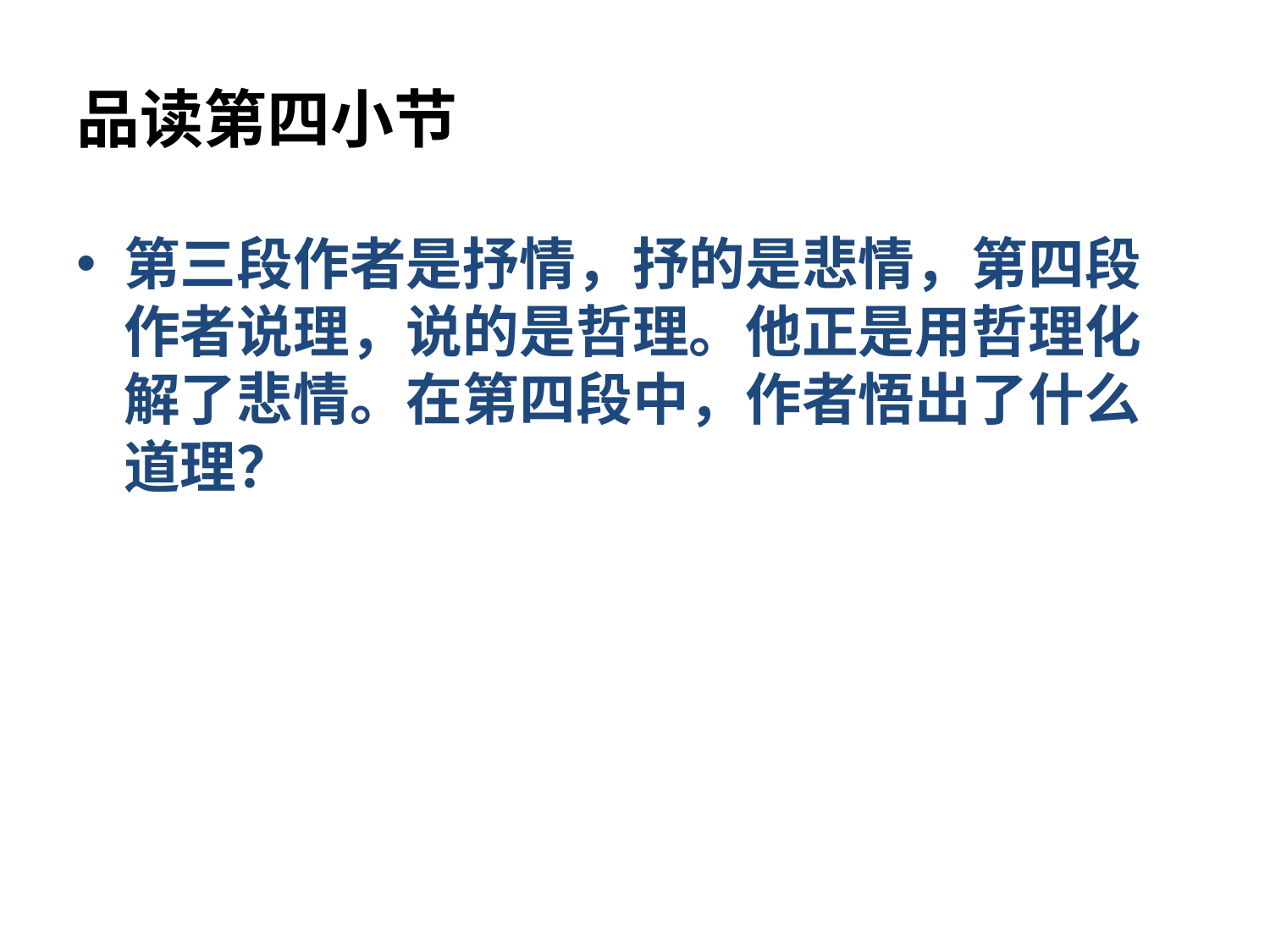

# 品读第四小节
第三段作者是抒情，抒的是悲情，第四段作者说理，说的是哲理。他正是用哲理化解了悲情。在第四段中，作者悟出了什么道理？